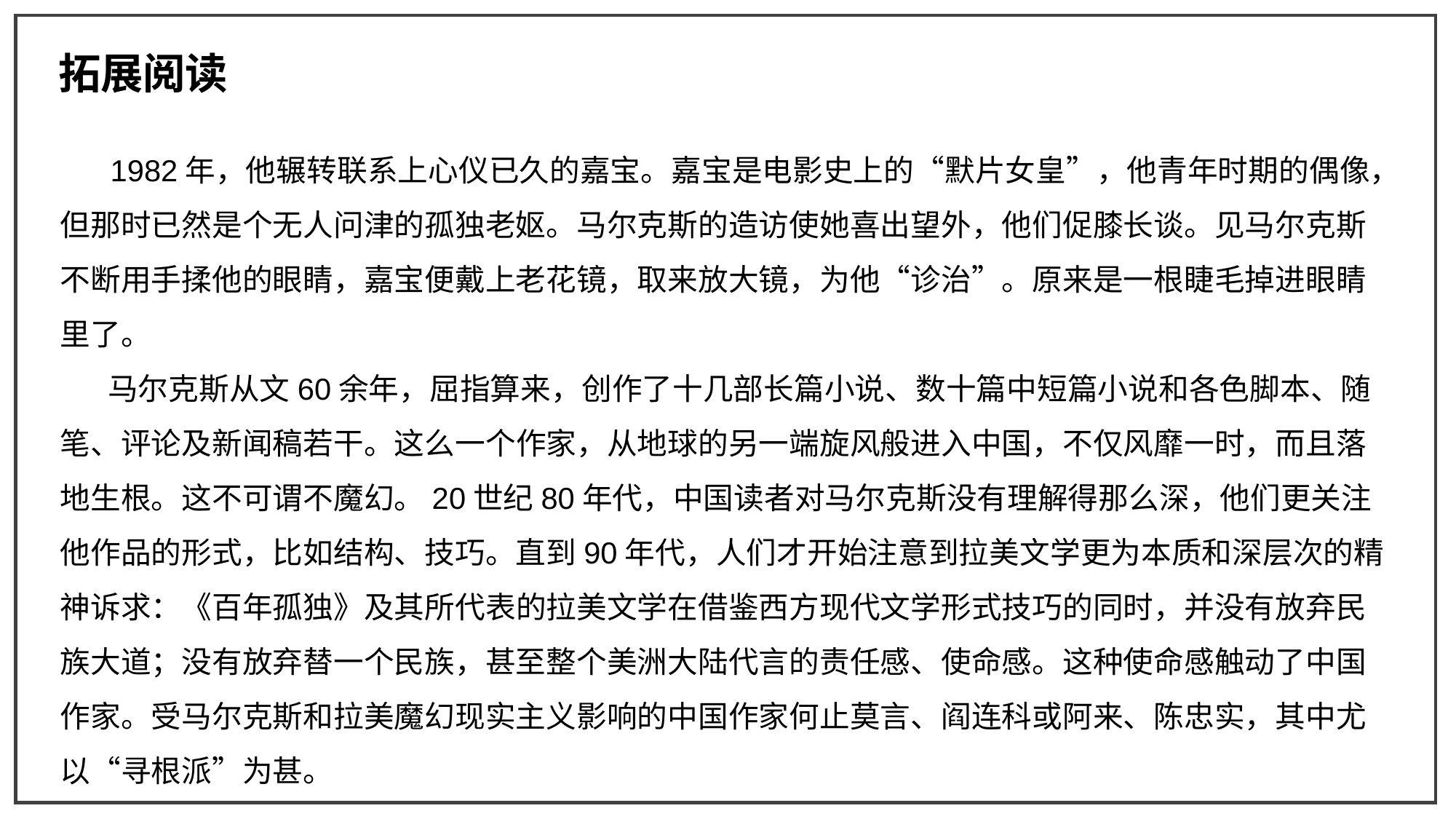

拓展阅读
      1982年，他辗转联系上心仪已久的嘉宝。嘉宝是电影史上的“默片女皇”，他青年时期的偶像，但那时已然是个无人问津的孤独老妪。马尔克斯的造访使她喜出望外，他们促膝长谈。见马尔克斯不断用手揉他的眼睛，嘉宝便戴上老花镜，取来放大镜，为他“诊治”。原来是一根睫毛掉进眼睛里了。
      马尔克斯从文60余年，屈指算来，创作了十几部长篇小说、数十篇中短篇小说和各色脚本、随笔、评论及新闻稿若干。这么一个作家，从地球的另一端旋风般进入中国，不仅风靡一时，而且落地生根。这不可谓不魔幻。20世纪80年代，中国读者对马尔克斯没有理解得那么深，他们更关注他作品的形式，比如结构、技巧。直到90年代，人们才开始注意到拉美文学更为本质和深层次的精神诉求：《百年孤独》及其所代表的拉美文学在借鉴西方现代文学形式技巧的同时，并没有放弃民族大道；没有放弃替一个民族，甚至整个美洲大陆代言的责任感、使命感。这种使命感触动了中国作家。受马尔克斯和拉美魔幻现实主义影响的中国作家何止莫言、阎连科或阿来、陈忠实，其中尤以“寻根派”为甚。